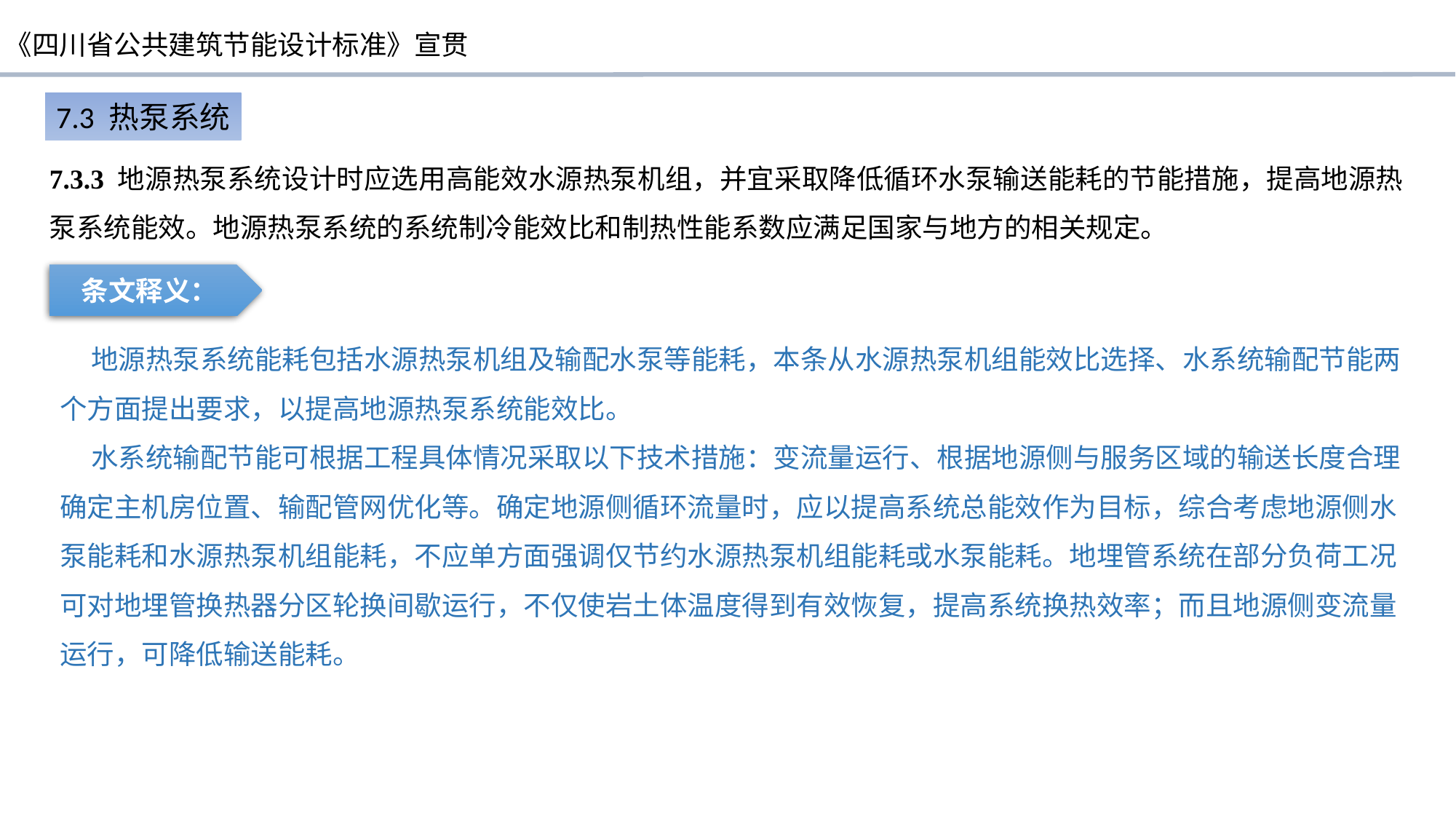

7.3 热泵系统
7.3.3 地源热泵系统设计时应选用高能效水源热泵机组，并宜采取降低循环水泵输送能耗的节能措施，提高地源热泵系统能效。地源热泵系统的系统制冷能效比和制热性能系数应满足国家与地方的相关规定。
条文释义：
    地源热泵系统能耗包括水源热泵机组及输配水泵等能耗，本条从水源热泵机组能效比选择、水系统输配节能两个方面提出要求，以提高地源热泵系统能效比。
    水系统输配节能可根据工程具体情况采取以下技术措施：变流量运行、根据地源侧与服务区域的输送长度合理确定主机房位置、输配管网优化等。确定地源侧循环流量时，应以提高系统总能效作为目标，综合考虑地源侧水泵能耗和水源热泵机组能耗，不应单方面强调仅节约水源热泵机组能耗或水泵能耗。地埋管系统在部分负荷工况可对地埋管换热器分区轮换间歇运行，不仅使岩土体温度得到有效恢复，提高系统换热效率；而且地源侧变流量运行，可降低输送能耗。